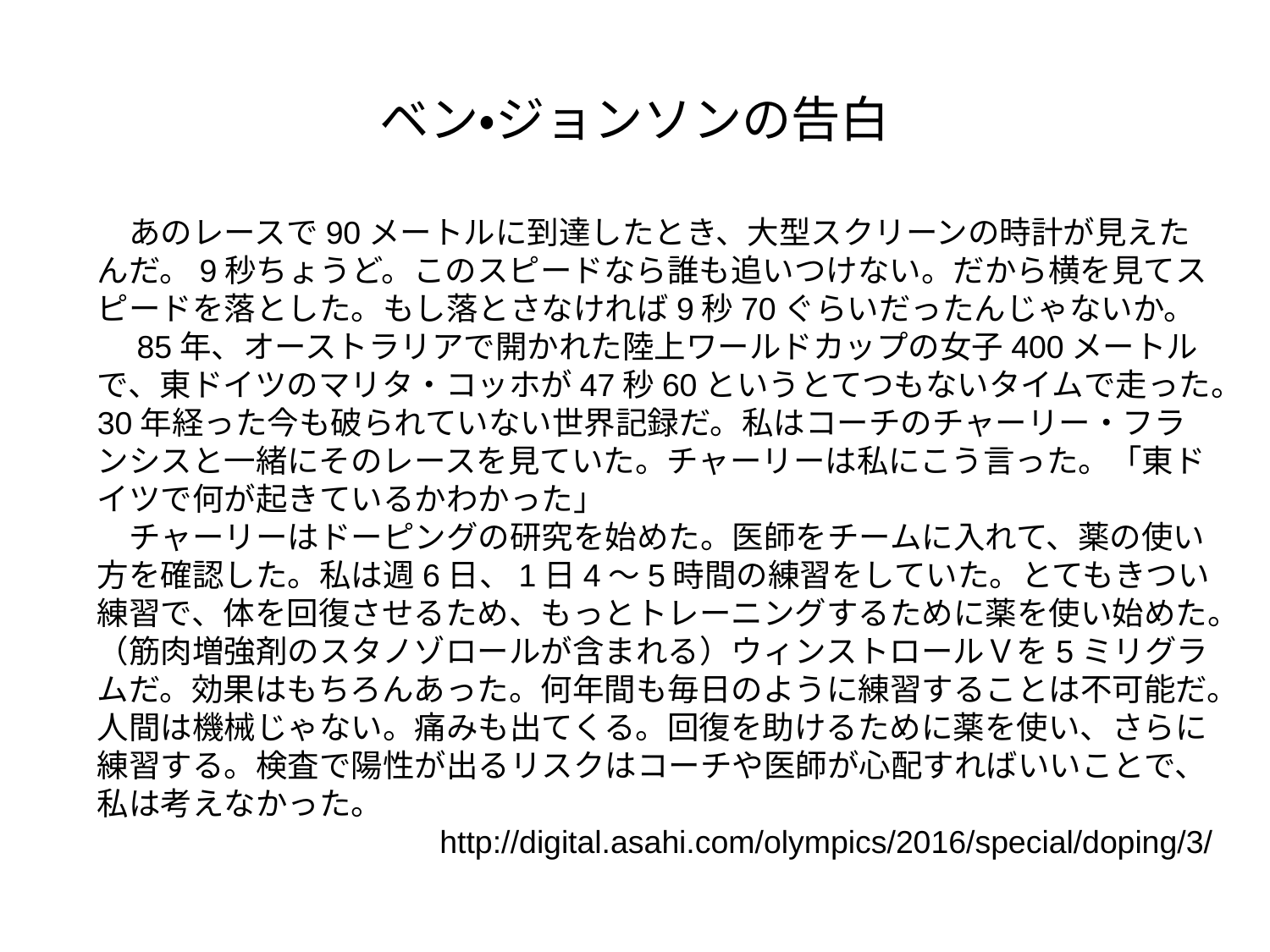

# ベン・ジョンソンの告白
　あのレースで90メートルに到達したとき、大型スクリーンの時計が見えたんだ。9秒ちょうど。このスピードなら誰も追いつけない。だから横を見てスピードを落とした。もし落とさなければ9秒70ぐらいだったんじゃないか。
　85年、オーストラリアで開かれた陸上ワールドカップの女子400メートルで、東ドイツのマリタ・コッホが47秒60というとてつもないタイムで走った。30年経った今も破られていない世界記録だ。私はコーチのチャーリー・フランシスと一緒にそのレースを見ていた。チャーリーは私にこう言った。「東ドイツで何が起きているかわかった」
　チャーリーはドーピングの研究を始めた。医師をチームに入れて、薬の使い方を確認した。私は週6日、1日4～5時間の練習をしていた。とてもきつい練習で、体を回復させるため、もっとトレーニングするために薬を使い始めた。（筋肉増強剤のスタノゾロールが含まれる）ウィンストロールＶを5ミリグラムだ。効果はもちろんあった。何年間も毎日のように練習することは不可能だ。人間は機械じゃない。痛みも出てくる。回復を助けるために薬を使い、さらに練習する。検査で陽性が出るリスクはコーチや医師が心配すればいいことで、私は考えなかった。
http://digital.asahi.com/olympics/2016/special/doping/3/